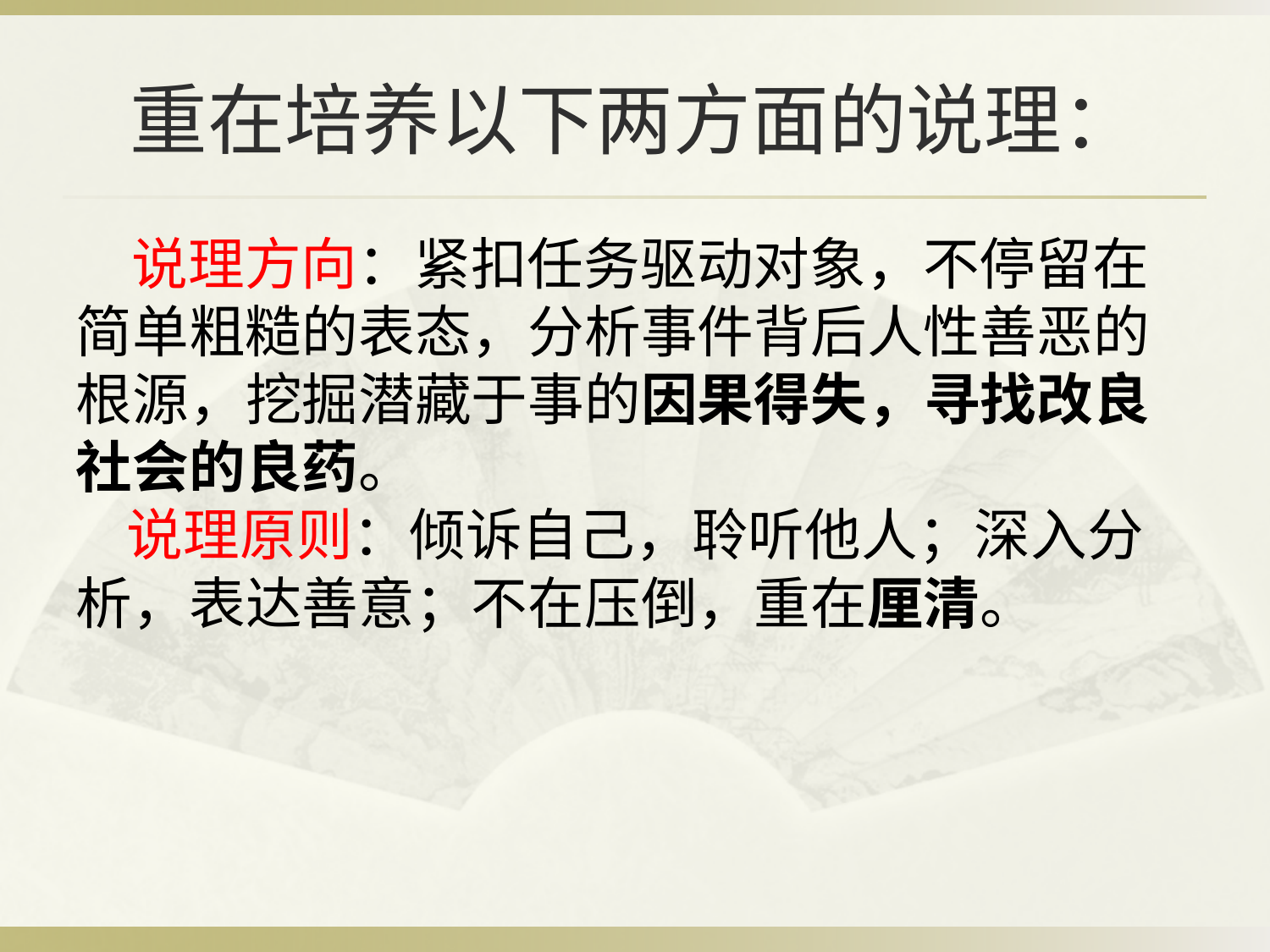

# 重在培养以下两方面的说理：
    说理方向：紧扣任务驱动对象，不停留在简单粗糙的表态，分析事件背后人性善恶的根源，挖掘潜藏于事的因果得失，寻找改良社会的良药。
    说理原则：倾诉自己，聆听他人；深入分析，表达善意；不在压倒，重在厘清。